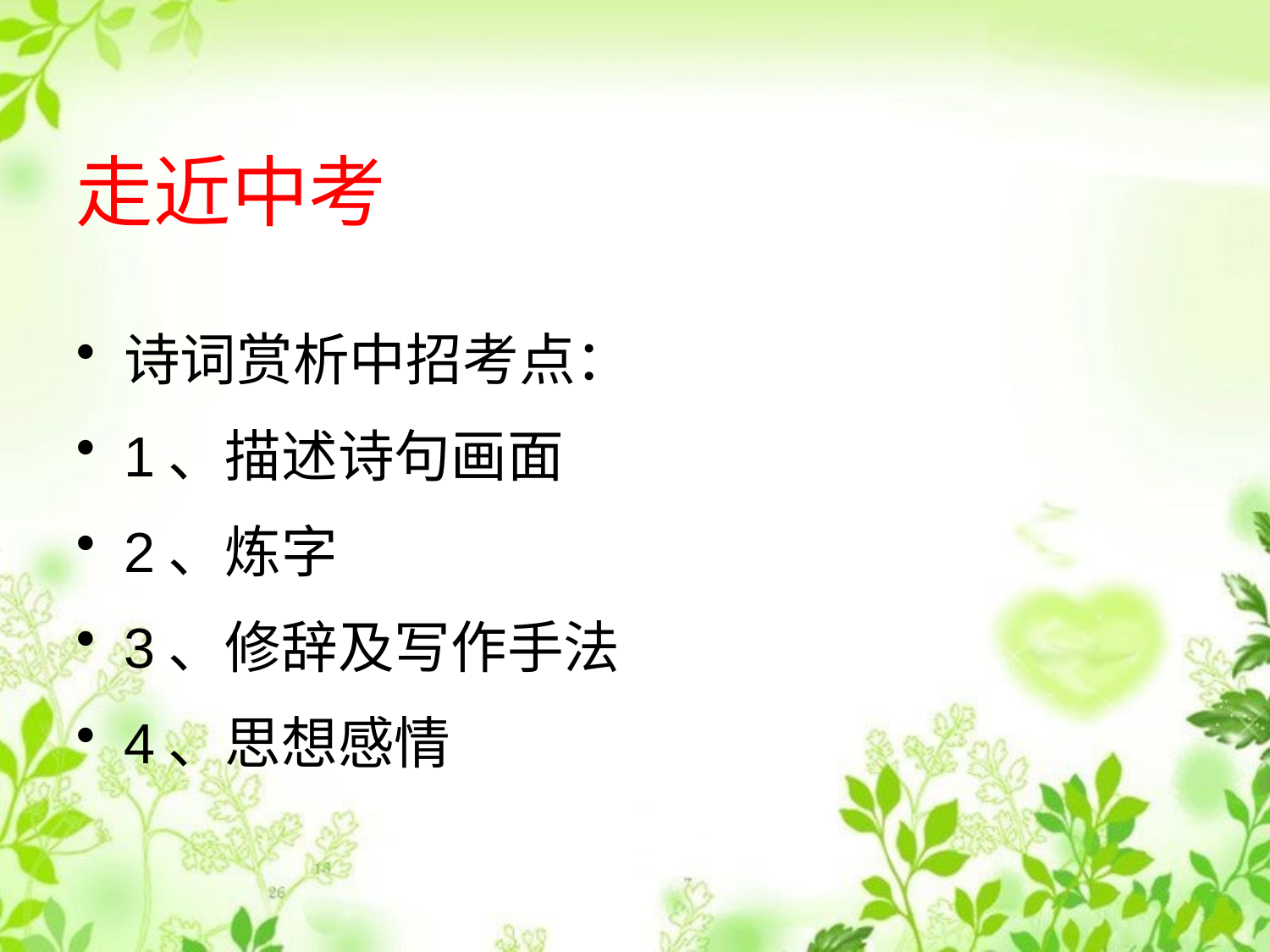

# 走近中考

诗词赏析中招考点：
1、描述诗句画面
2、炼字
3、修辞及写作手法
4、思想感情